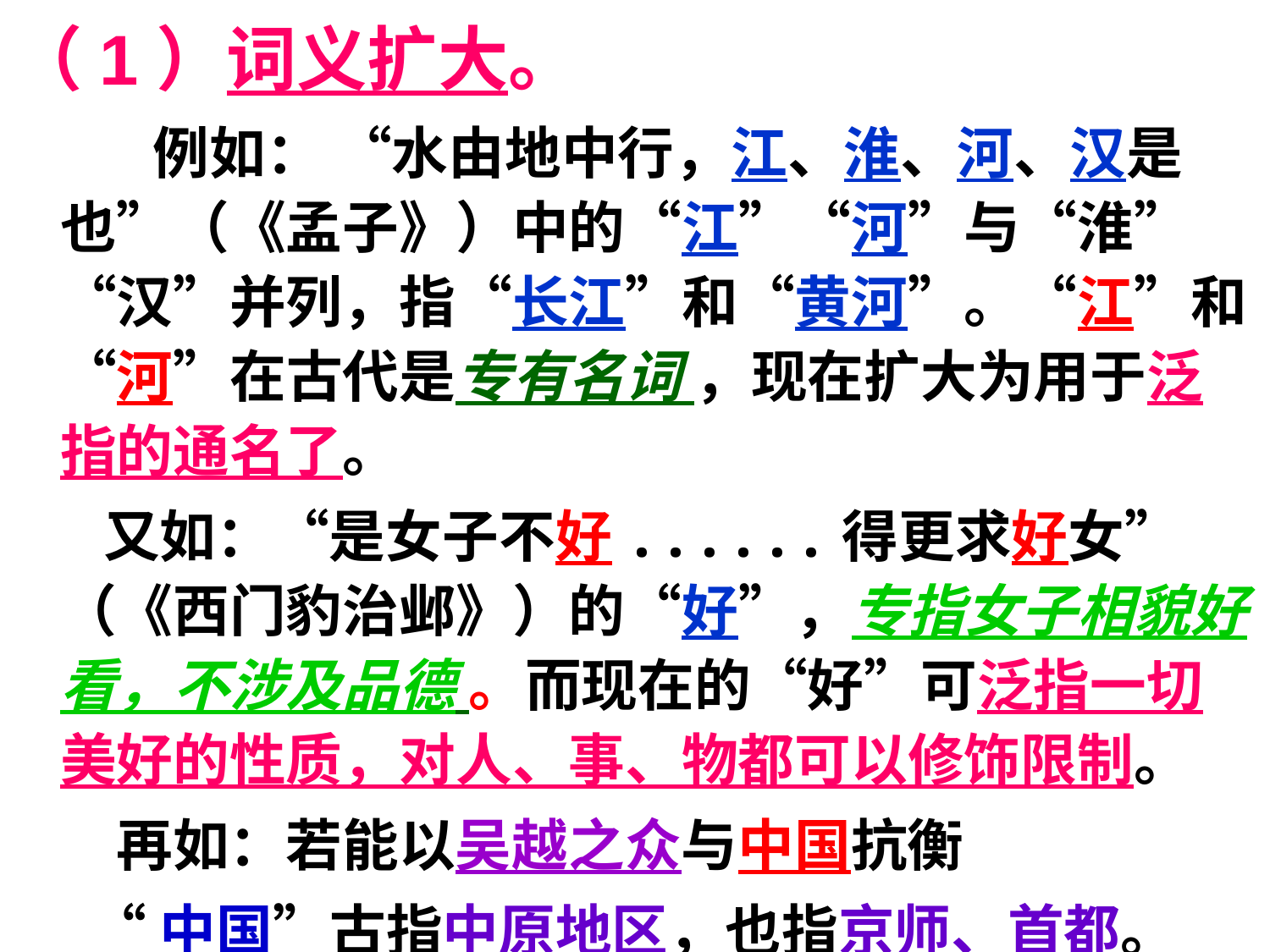

（1）词义扩大。
          例如： “水由地中行，江、淮、河、汉是也”（《孟子》）中的“江”“河”与“淮”“汉”并列，指“长江”和“黄河”。“江”和“河”在古代是专有名词 ，现在扩大为用于泛指的通名了。
      又如：“是女子不好......得更求好女”（《西门豹治邺》）的“好”，专指女子相貌好看，不涉及品德 。而现在的“好”可泛指一切美好的性质，对人、事、物都可以修饰限制。
       再如：若能以吴越之众与中国抗衡
      “中国”古指中原地区，也指京师、首都。